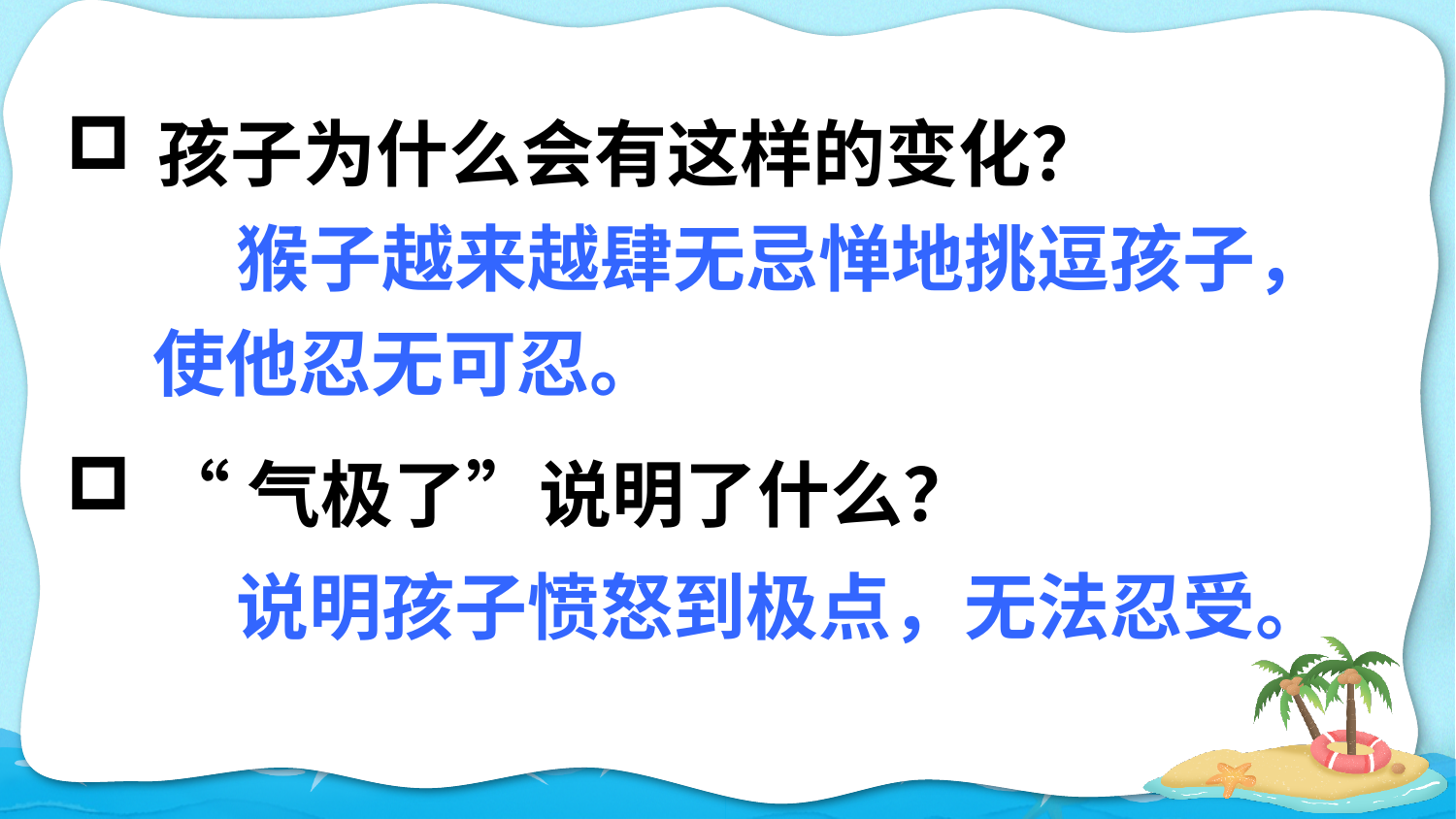

孩子为什么会有这样的变化？
    猴子越来越肆无忌惮地挑逗孩子，使他忍无可忍。
“气极了”说明了什么？
    说明孩子愤怒到极点，无法忍受。